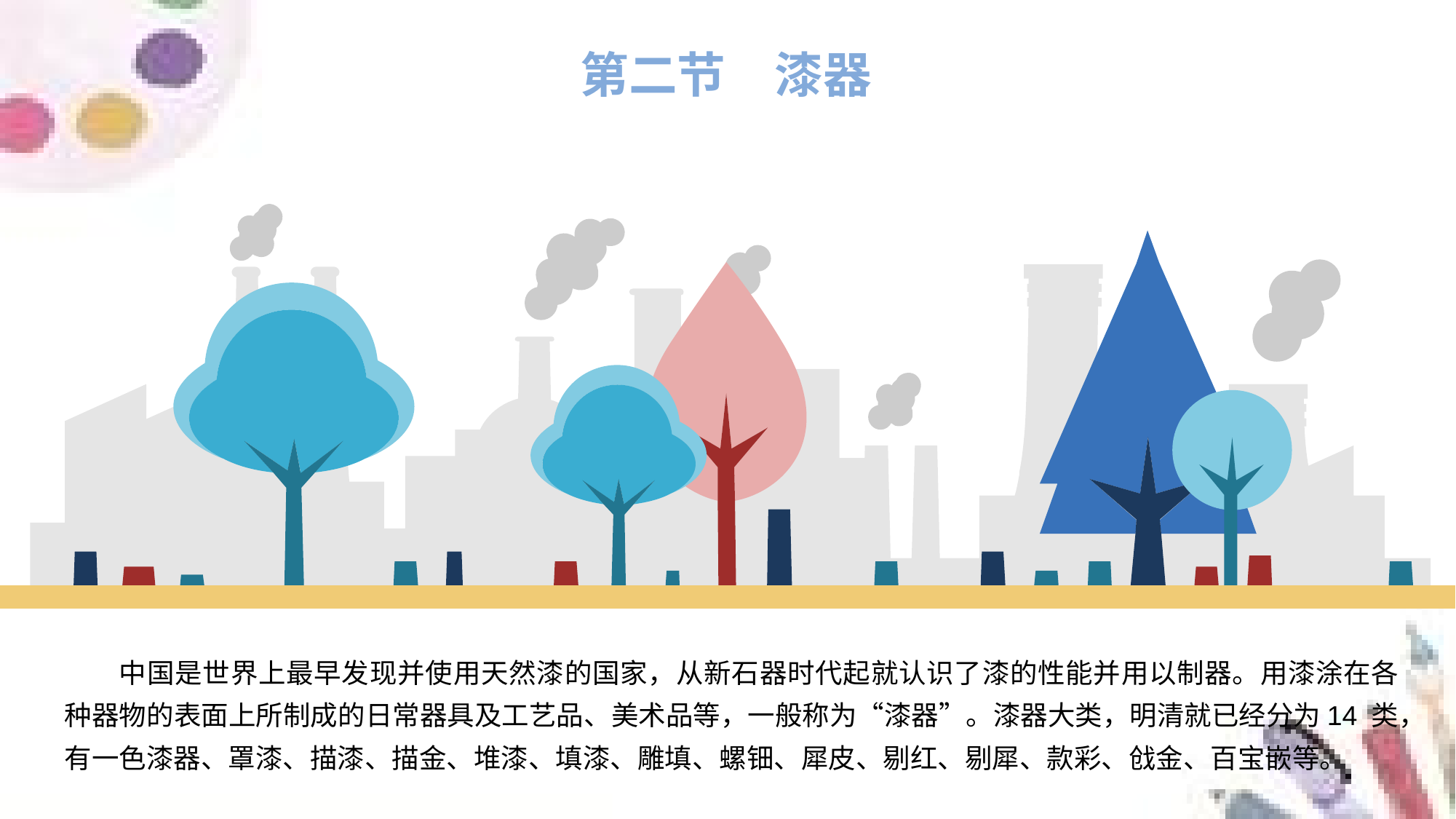

第二节　漆器

中国是世界上最早发现并使用天然漆的国家，从新石器时代起就认识了漆的性能并用以制器。用漆涂在各种器物的表面上所制成的日常器具及工艺品、美术品等，一般称为“漆器”。漆器大类，明清就已经分为14 类，有一色漆器、罩漆、描漆、描金、堆漆、填漆、雕填、螺钿、犀皮、剔红、剔犀、款彩、戗金、百宝嵌等。